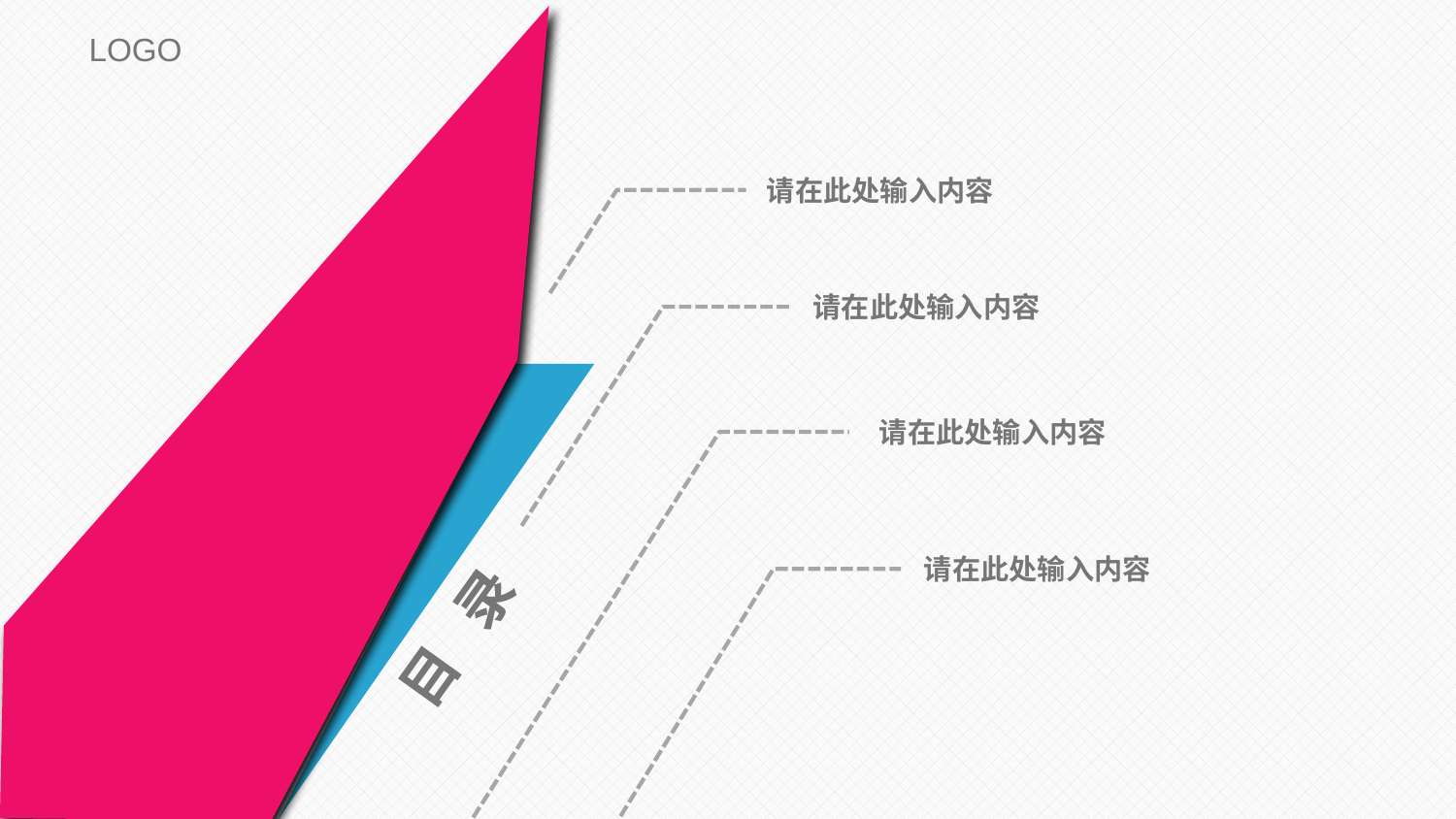

LOGO
请在此处输入内容

请在此处输入内容

请在此处输入内容

请在此处输入内容

目   录